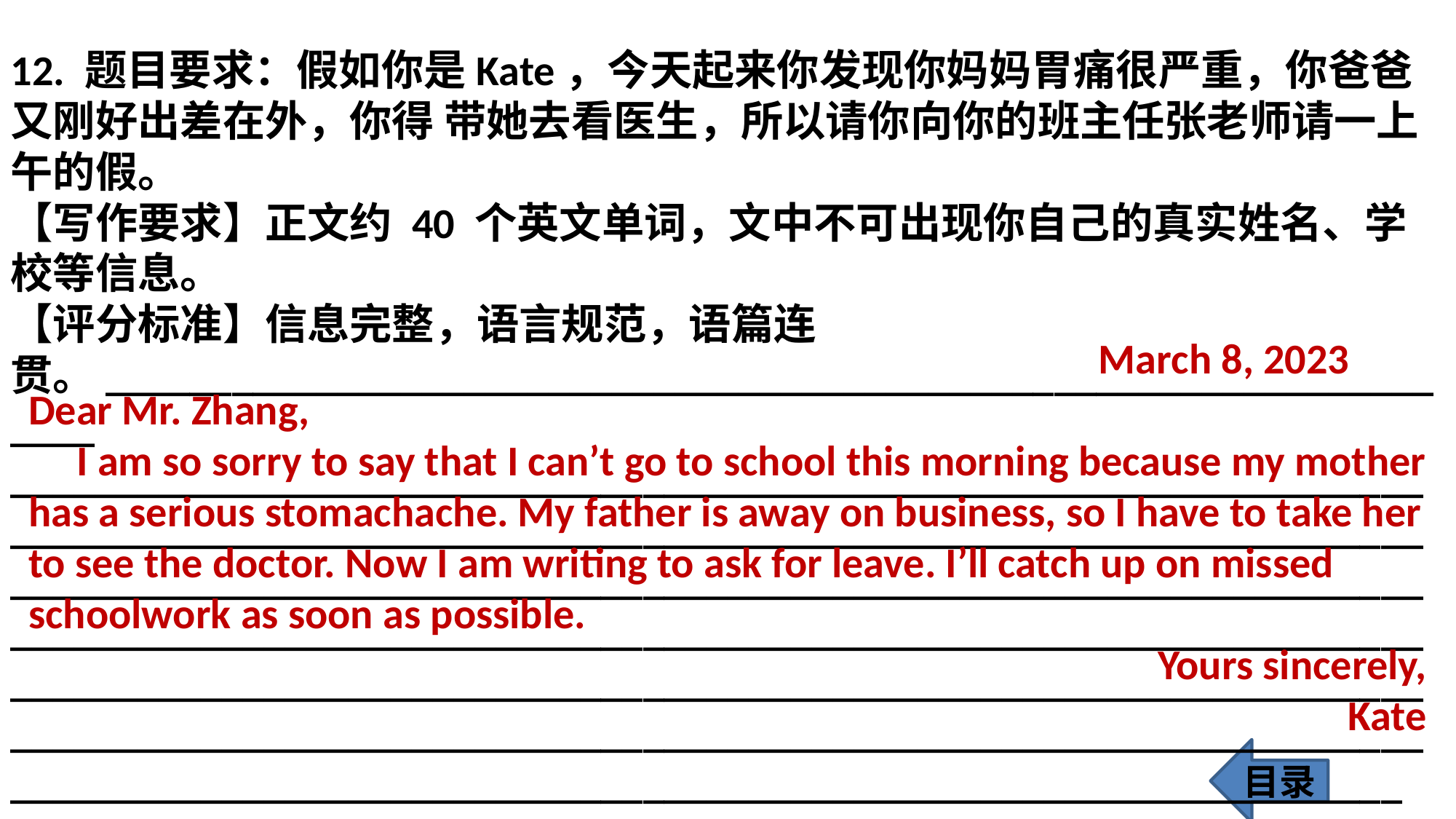

12. 题目要求：假如你是Kate，今天起来你发现你妈妈胃痛很严重，你爸爸又刚好出差在外，你得 带她去看医生，所以请你向你的班主任张老师请一上午的假。
【写作要求】正文约 40 个英文单词，文中不可出现你自己的真实姓名、学校等信息。
【评分标准】信息完整，语言规范，语篇连贯。___________________________________________________________________
___________________________________________________________________
___________________________________________________________________
___________________________________________________________________
___________________________________________________________________
___________________________________________________________________
___________________________________________________________________
__________________________________________________________________

                                                                                                               March 8, 2023
Dear Mr. Zhang,
     I am so sorry to say that I can’t go to school this morning because my mother has a serious stomachache. My father is away on business, so I have to take her to see the doctor. Now I am writing to ask for leave. I’ll catch up on missed schoolwork as soon as possible.
Yours sincerely,
Kate
93
目录